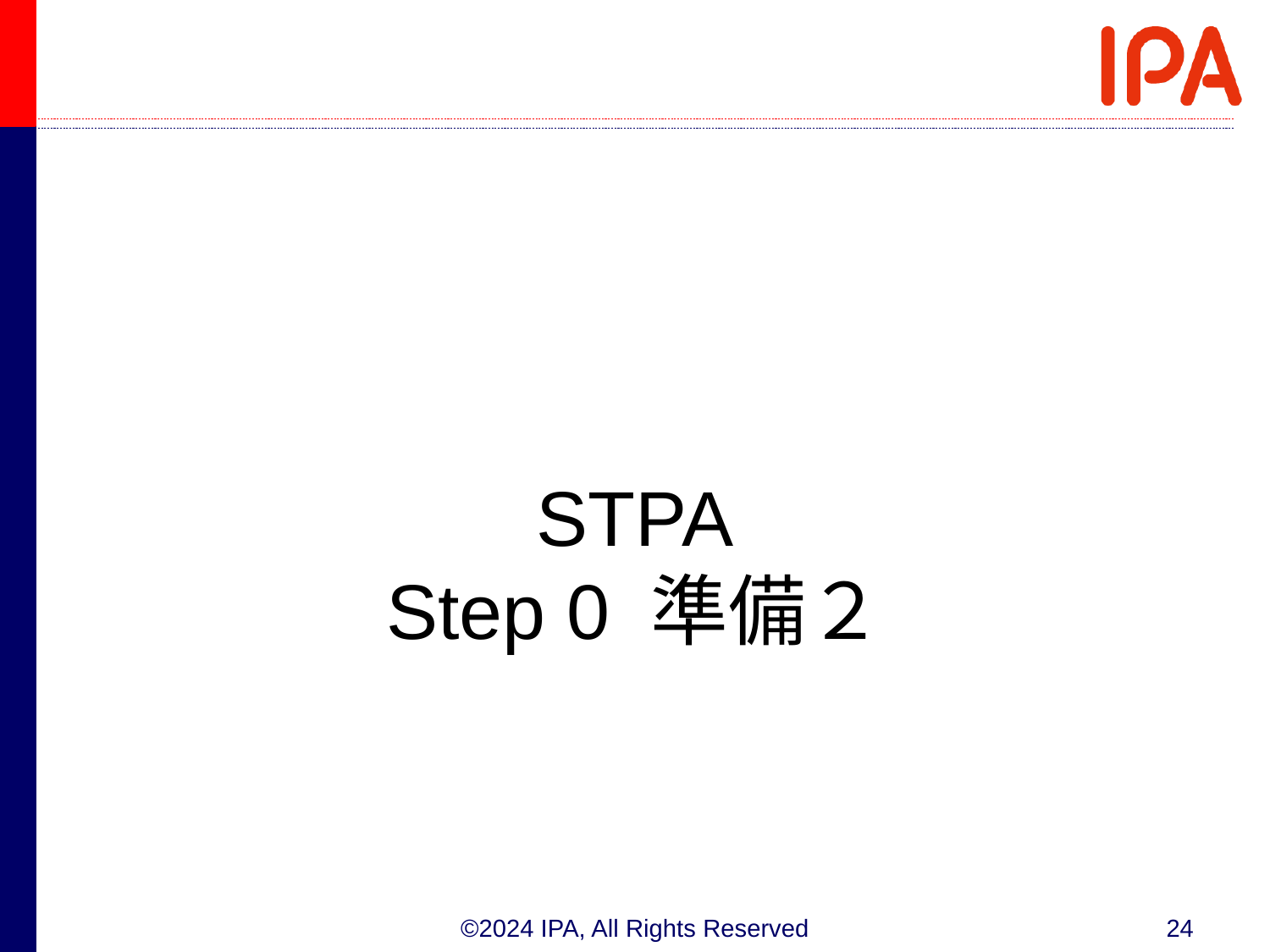

STPA
Step 0 準備２
©2024 IPA, All Rights Reserved
24